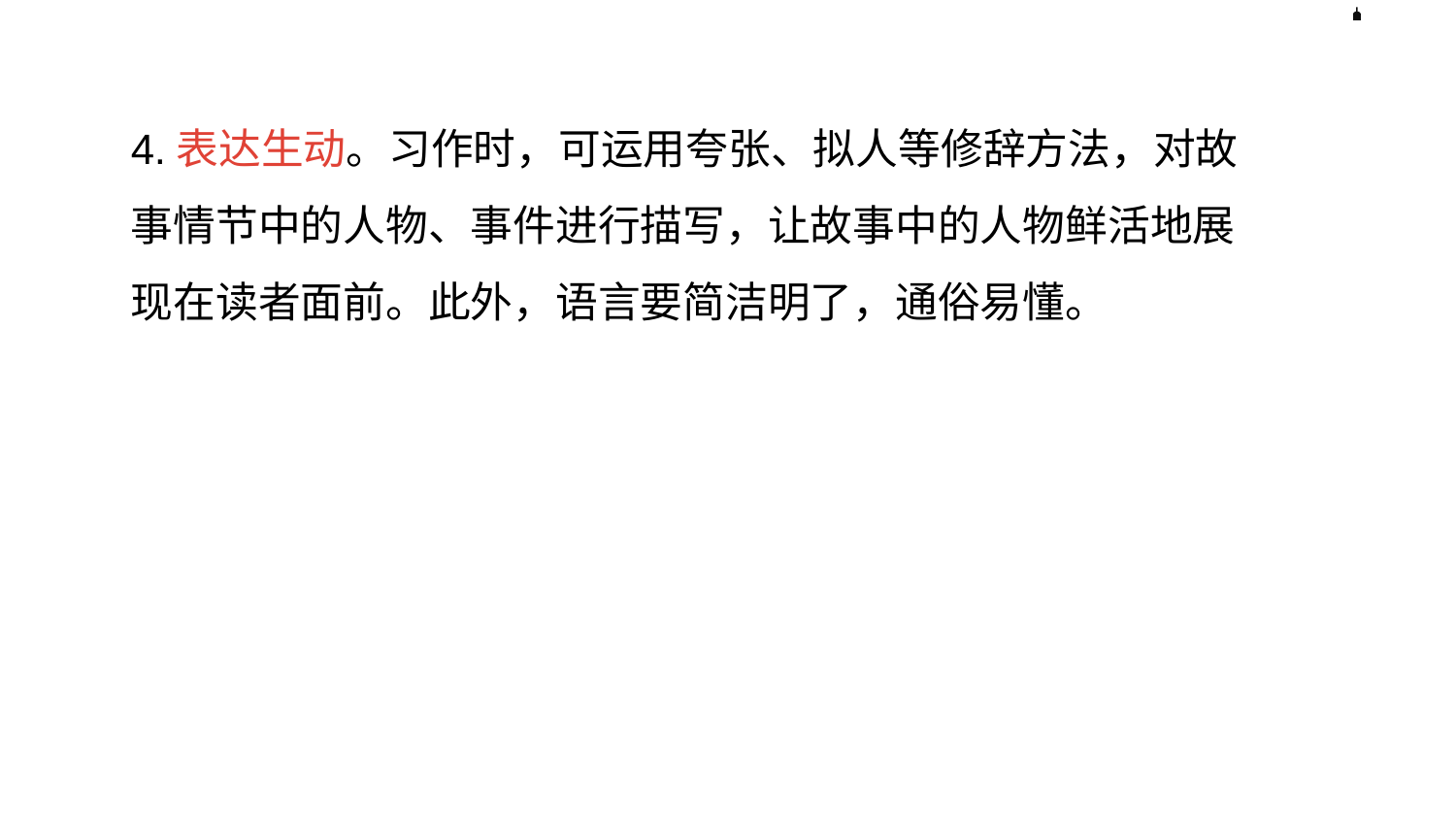

4.表达生动。习作时，可运用夸张、拟人等修辞方法，对故事情节中的人物、事件进行描写，让故事中的人物鲜活地展现在读者面前。此外，语言要简洁明了，通俗易懂。